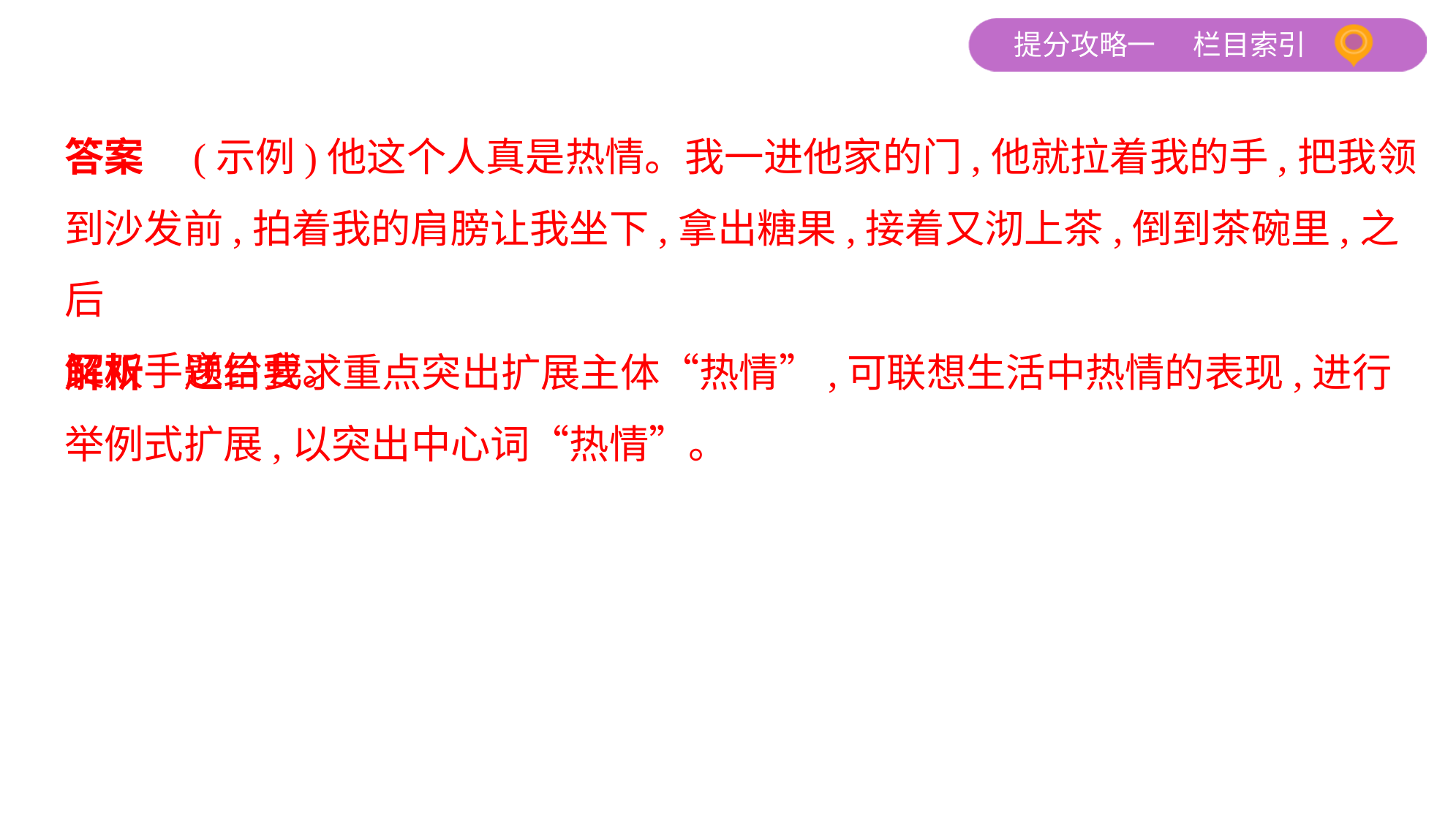

答案　(示例)他这个人真是热情。我一进他家的门,他就拉着我的手,把我领
到沙发前,拍着我的肩膀让我坐下,拿出糖果,接着又沏上茶,倒到茶碗里,之后
又双手递给我。
解析　题目要求重点突出扩展主体“热情”,可联想生活中热情的表现,进行
举例式扩展,以突出中心词“热情”。